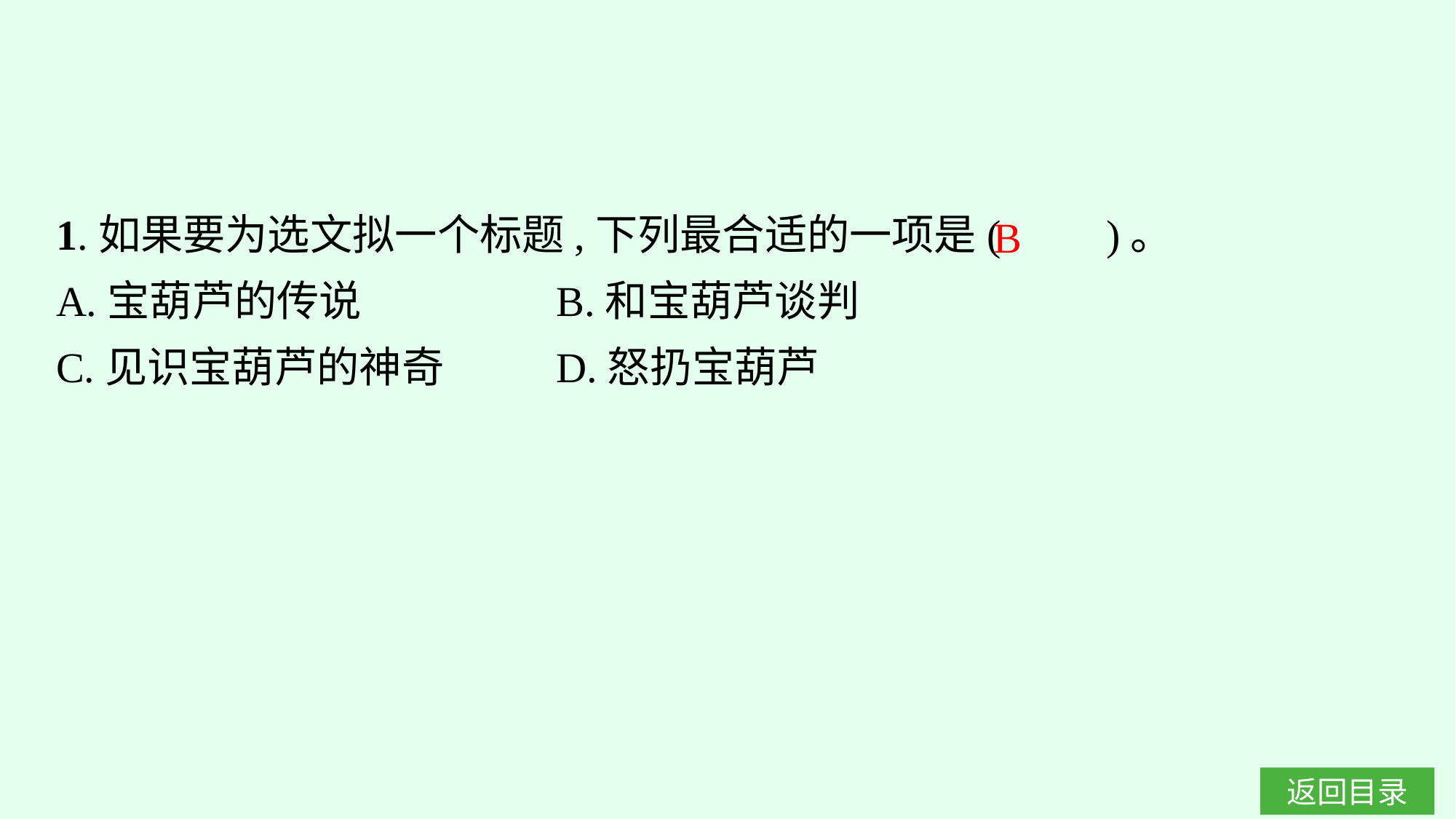

1.如果要为选文拟一个标题,下列最合适的一项是(　　)。
A.宝葫芦的传说		B.和宝葫芦谈判
C.见识宝葫芦的神奇	D.怒扔宝葫芦
B